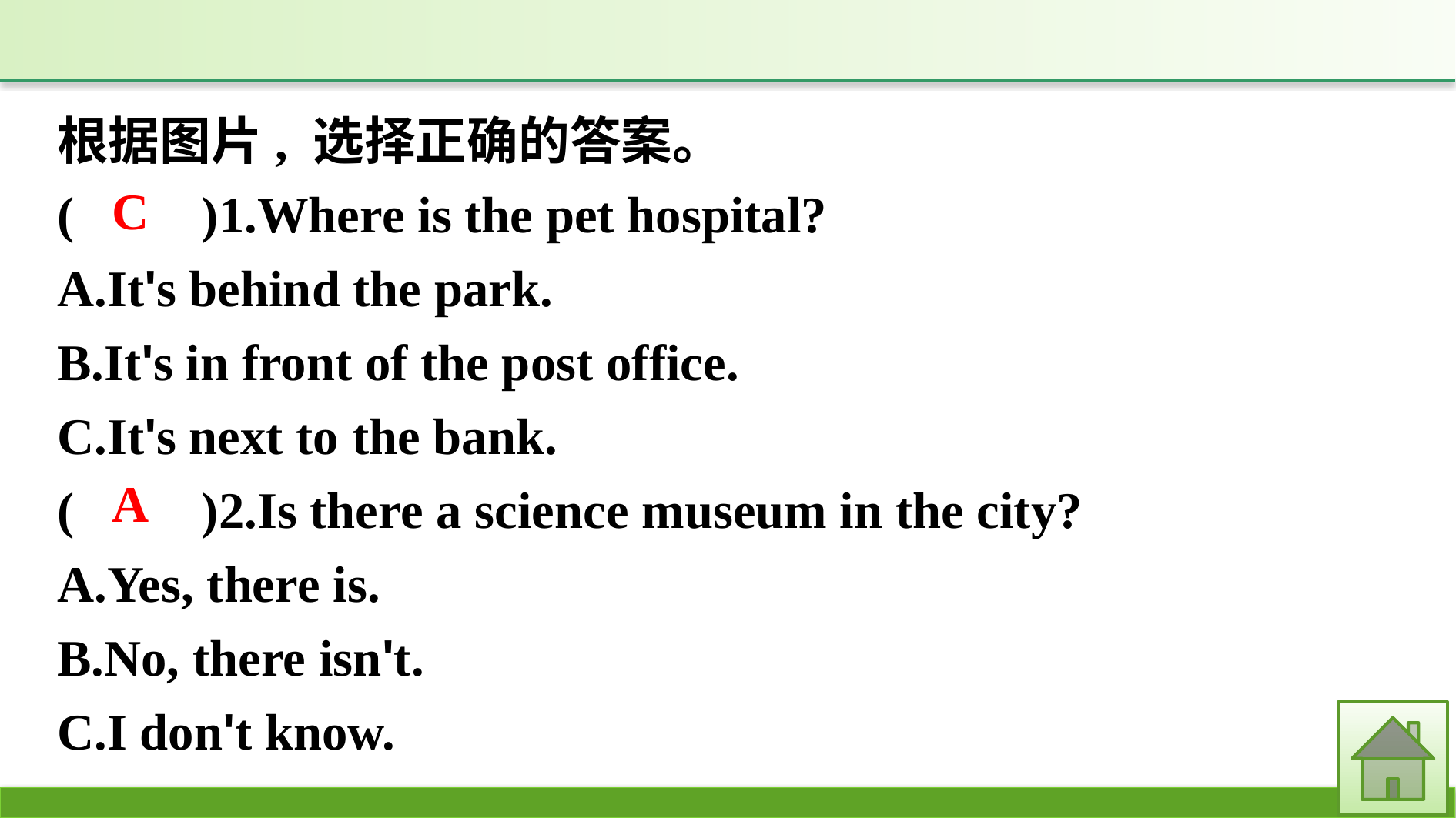

根据图片, 选择正确的答案。
(　　)1.Where is the pet hospital?
A.It's behind the park.
B.It's in front of the post office.
C.It's next to the bank.
(　　)2.Is there a science museum in the city?
A.Yes, there is.
B.No, there isn't.
C.I don't know.
C
A